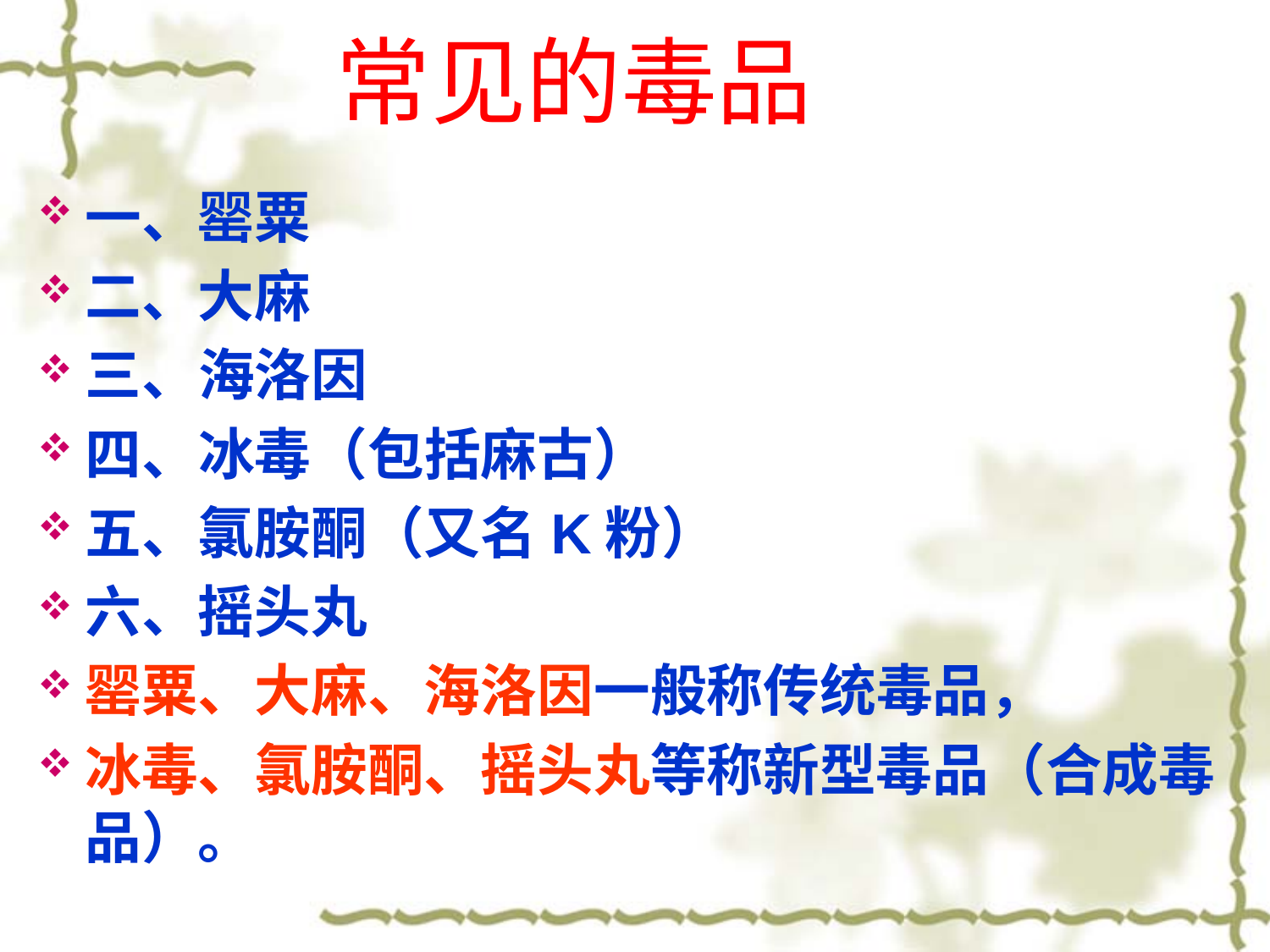

# 常见的毒品

一、罂粟
二、大麻
三、海洛因
四、冰毒（包括麻古）
五、氯胺酮（又名K粉）
六、摇头丸
罂粟、大麻、海洛因一般称传统毒品，
冰毒、氯胺酮、摇头丸等称新型毒品（合成毒品）。